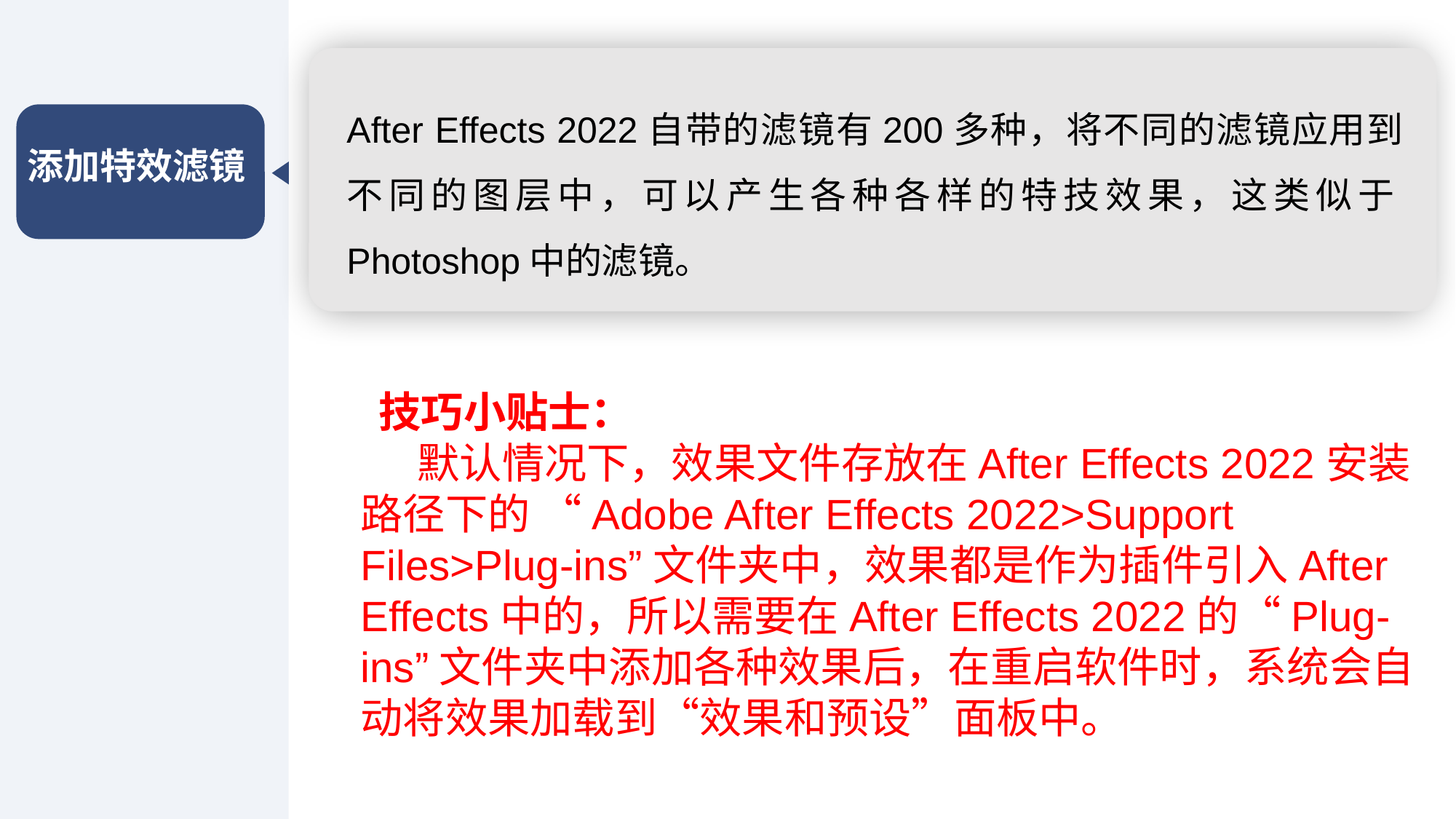

After Effects 2022自带的滤镜有200多种，将不同的滤镜应用到不同的图层中，可以产生各种各样的特技效果，这类似于Photoshop中的滤镜。

添加特效滤镜

技巧小贴士：
   默认情况下，效果文件存放在After Effects 2022安装路径下的 “Adobe After Effects 2022>Support Files>Plug-ins”文件夹中，效果都是作为插件引入After Effects中的，所以需要在After Effects 2022的“Plug-ins”文件夹中添加各种效果后，在重启软件时，系统会自动将效果加载到“效果和预设”面板中。